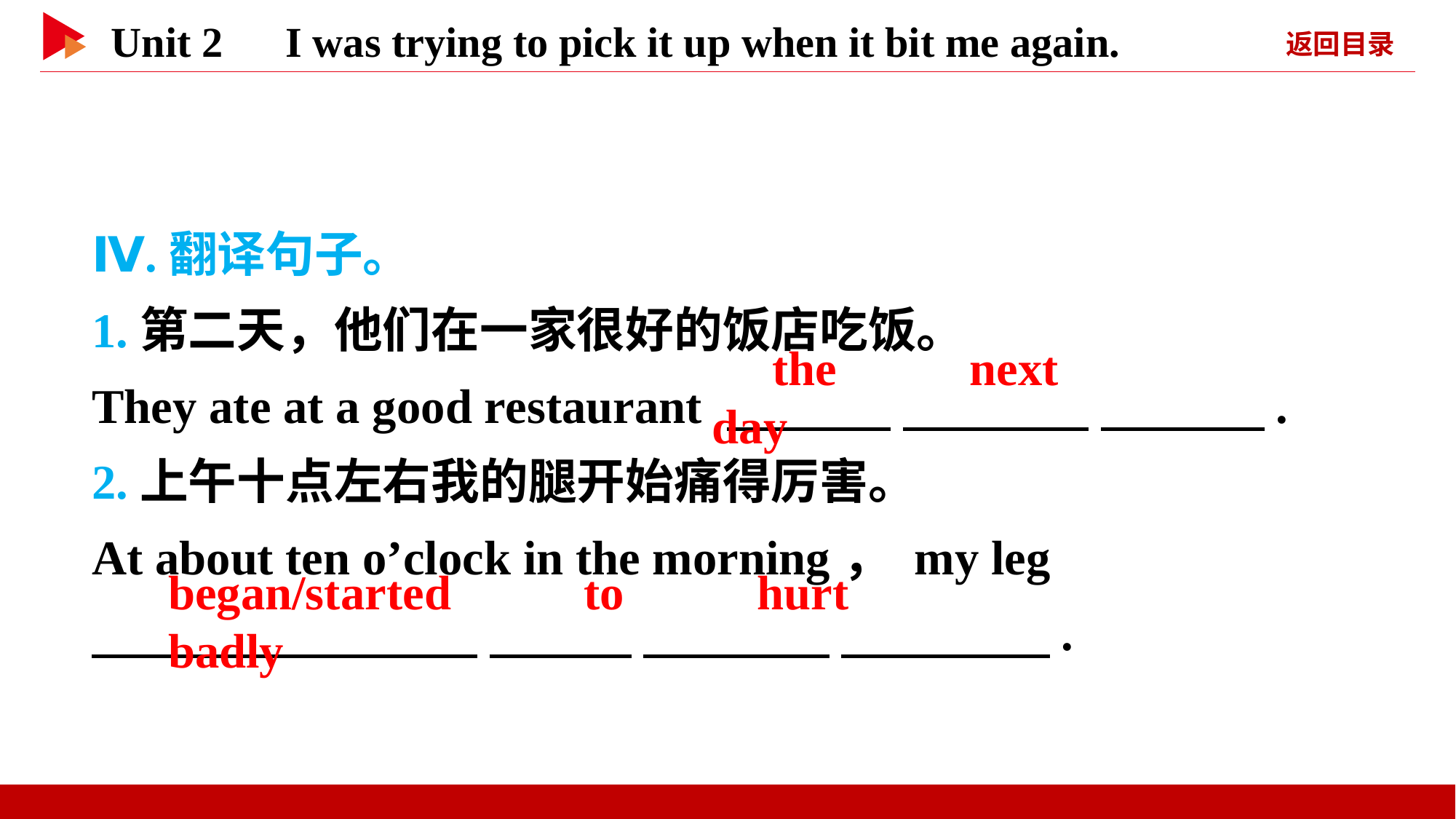

Ⅳ.翻译句子。
1.第二天，他们在一家很好的饭店吃饭。
They ate at a good restaurant 　      　 　        　 　      　.
2.上午十点左右我的腿开始痛得厉害。
At about ten o’clock in the morning， my leg
　                          　 　    　 　        　 　          　.
　the　 　next　 　day
began/started　 　to　 　hurt　 　badly